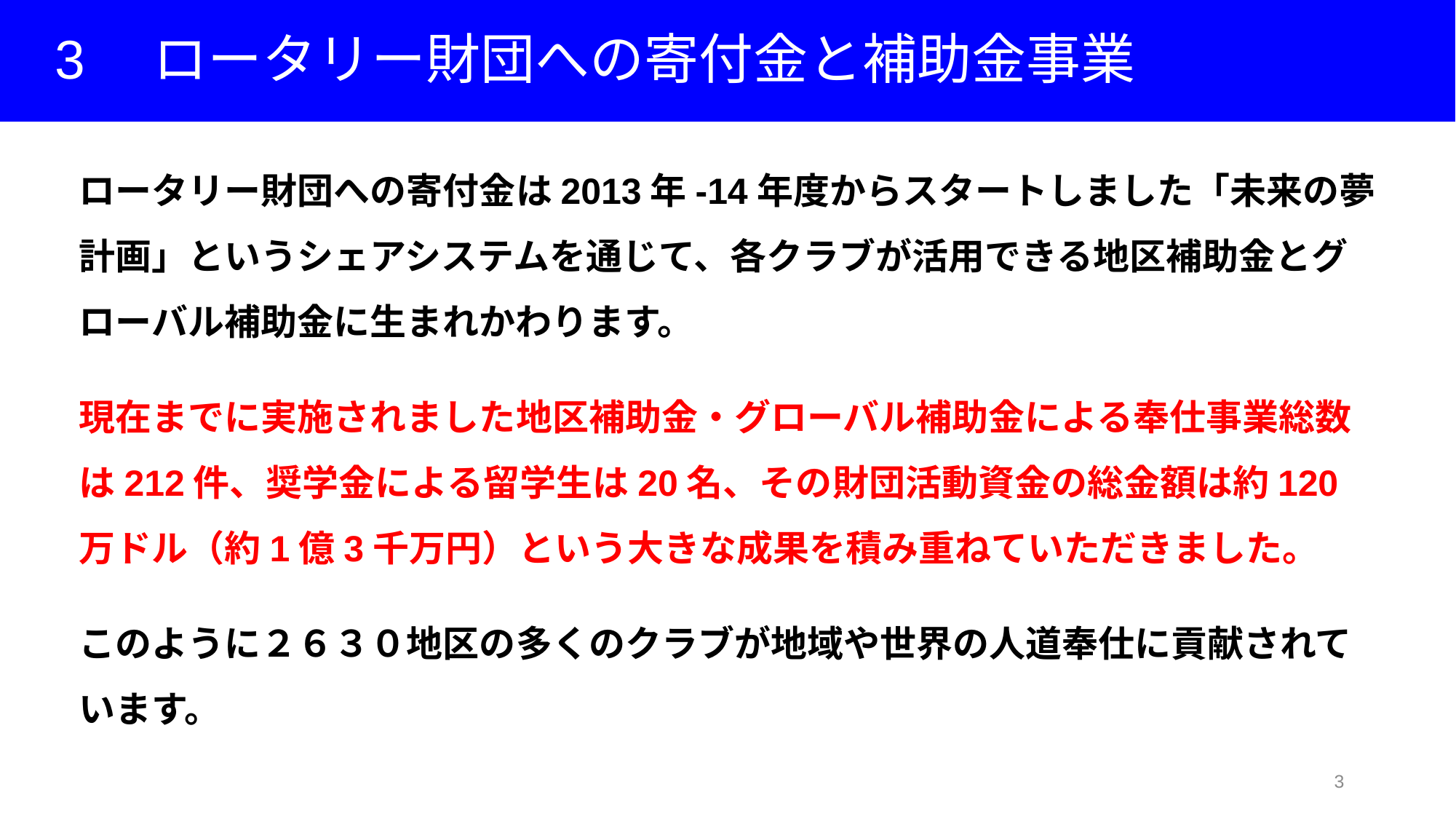

3　ロータリー財団への寄付金と補助金事業
ロータリー財団への寄付金は2013年-14年度からスタートしました「未来の夢計画」というシェアシステムを通じて、各クラブが活用できる地区補助金とグローバル補助金に生まれかわります。

現在までに実施されました地区補助金・グローバル補助金による奉仕事業総数は212件、奨学金による留学生は20名、その財団活動資金の総金額は約120万ドル（約1億3千万円）という大きな成果を積み重ねていただきました。
このように２６３０地区の多くのクラブが地域や世界の人道奉仕に貢献されています。
3